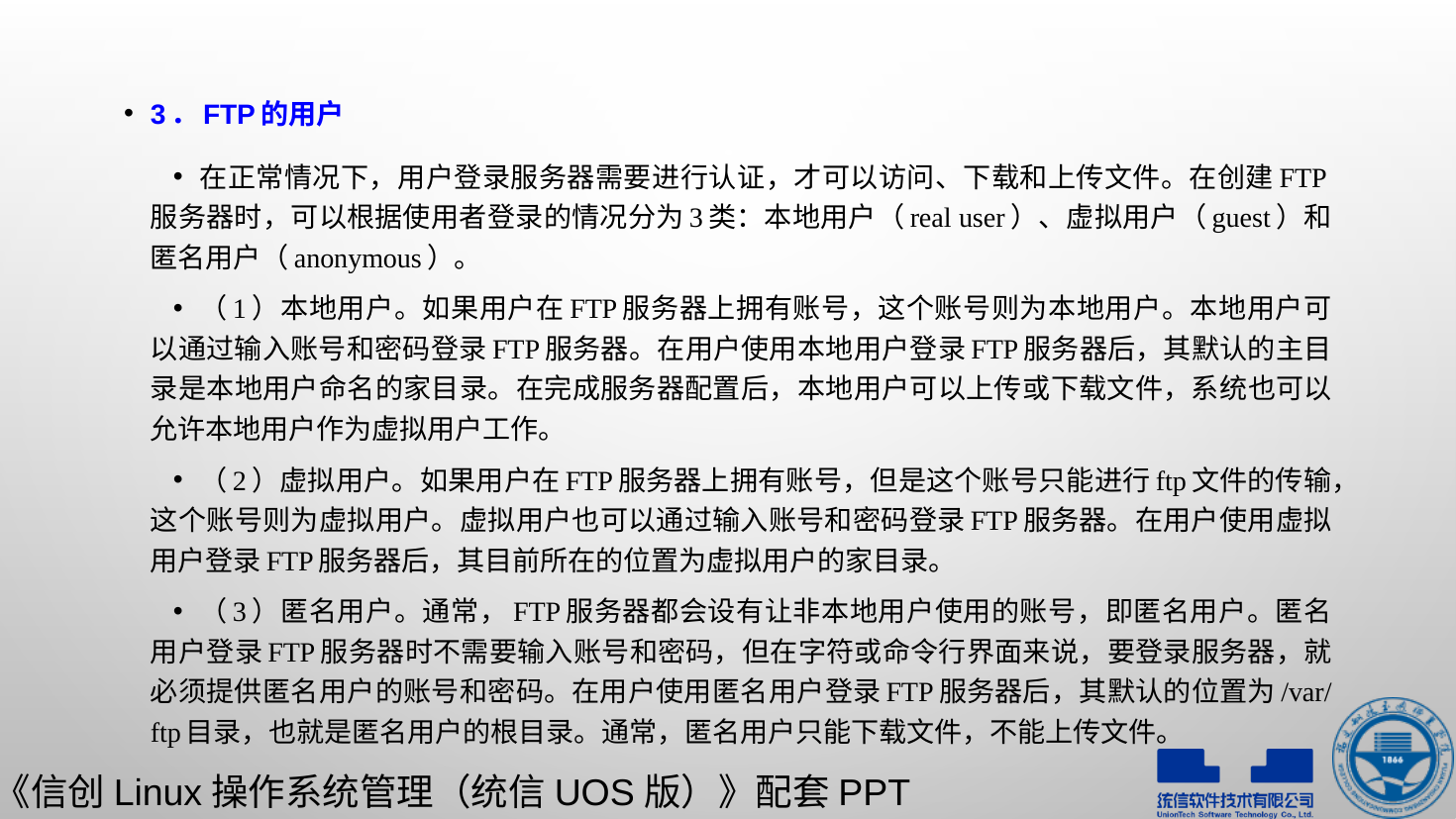

3．FTP的用户
在正常情况下，用户登录服务器需要进行认证，才可以访问、下载和上传文件。在创建FTP服务器时，可以根据使用者登录的情况分为3类：本地用户（real user）、虚拟用户（guest）和匿名用户（anonymous）。
（1）本地用户。如果用户在FTP服务器上拥有账号，这个账号则为本地用户。本地用户可以通过输入账号和密码登录FTP服务器。在用户使用本地用户登录FTP服务器后，其默认的主目录是本地用户命名的家目录。在完成服务器配置后，本地用户可以上传或下载文件，系统也可以允许本地用户作为虚拟用户工作。
（2）虚拟用户。如果用户在FTP服务器上拥有账号，但是这个账号只能进行ftp文件的传输，这个账号则为虚拟用户。虚拟用户也可以通过输入账号和密码登录FTP服务器。在用户使用虚拟用户登录FTP服务器后，其目前所在的位置为虚拟用户的家目录。
（3）匿名用户。通常，FTP服务器都会设有让非本地用户使用的账号，即匿名用户。匿名用户登录FTP服务器时不需要输入账号和密码，但在字符或命令行界面来说，要登录服务器，就必须提供匿名用户的账号和密码。在用户使用匿名用户登录FTP服务器后，其默认的位置为/var/ftp目录，也就是匿名用户的根目录。通常，匿名用户只能下载文件，不能上传文件。